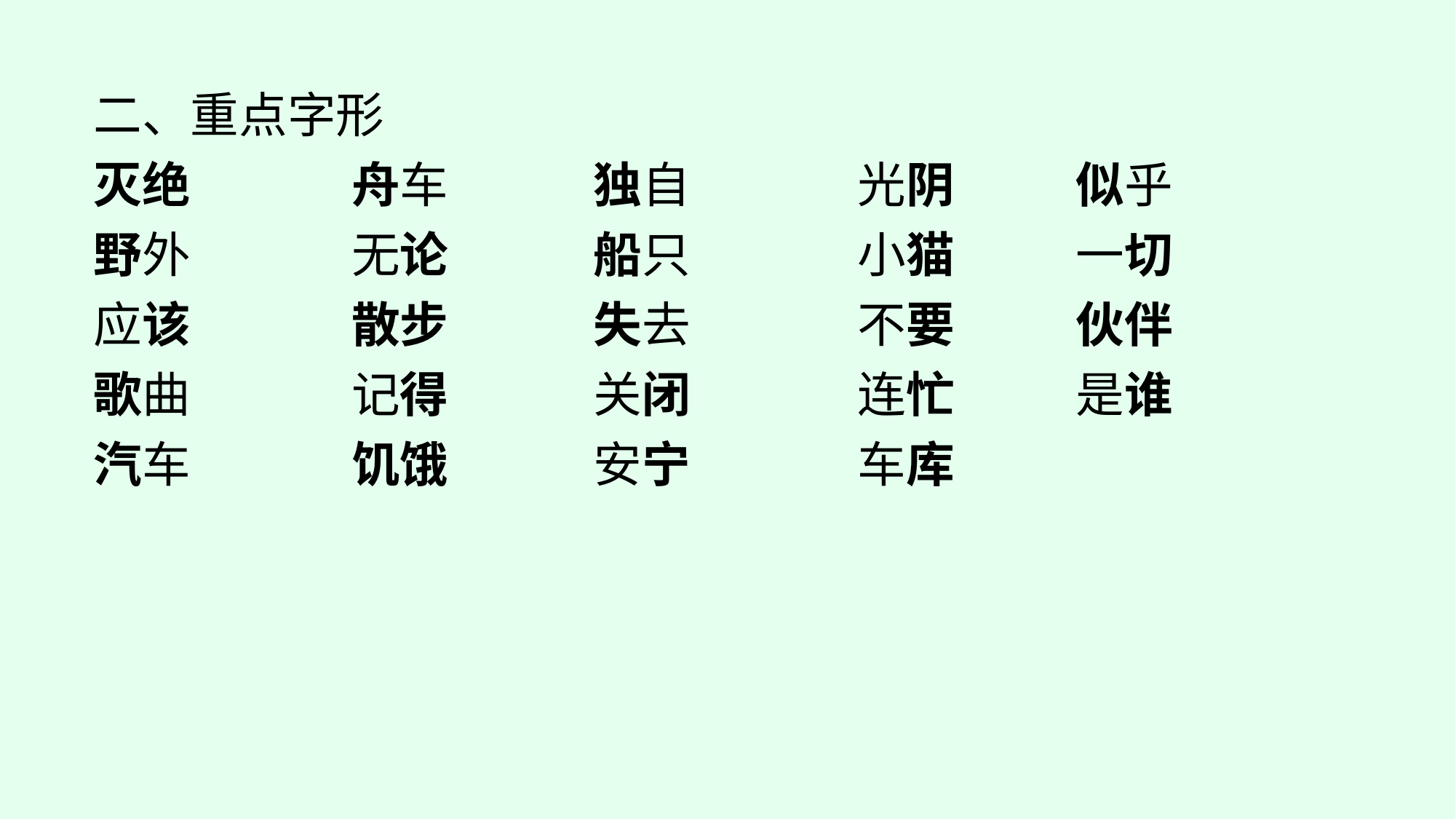

二、重点字形
灭绝		舟车		独自		光阴		似乎
野外		无论		船只		小猫		一切
应该		散步		失去		不要		伙伴
歌曲		记得		关闭		连忙		是谁
汽车		饥饿		安宁		车库